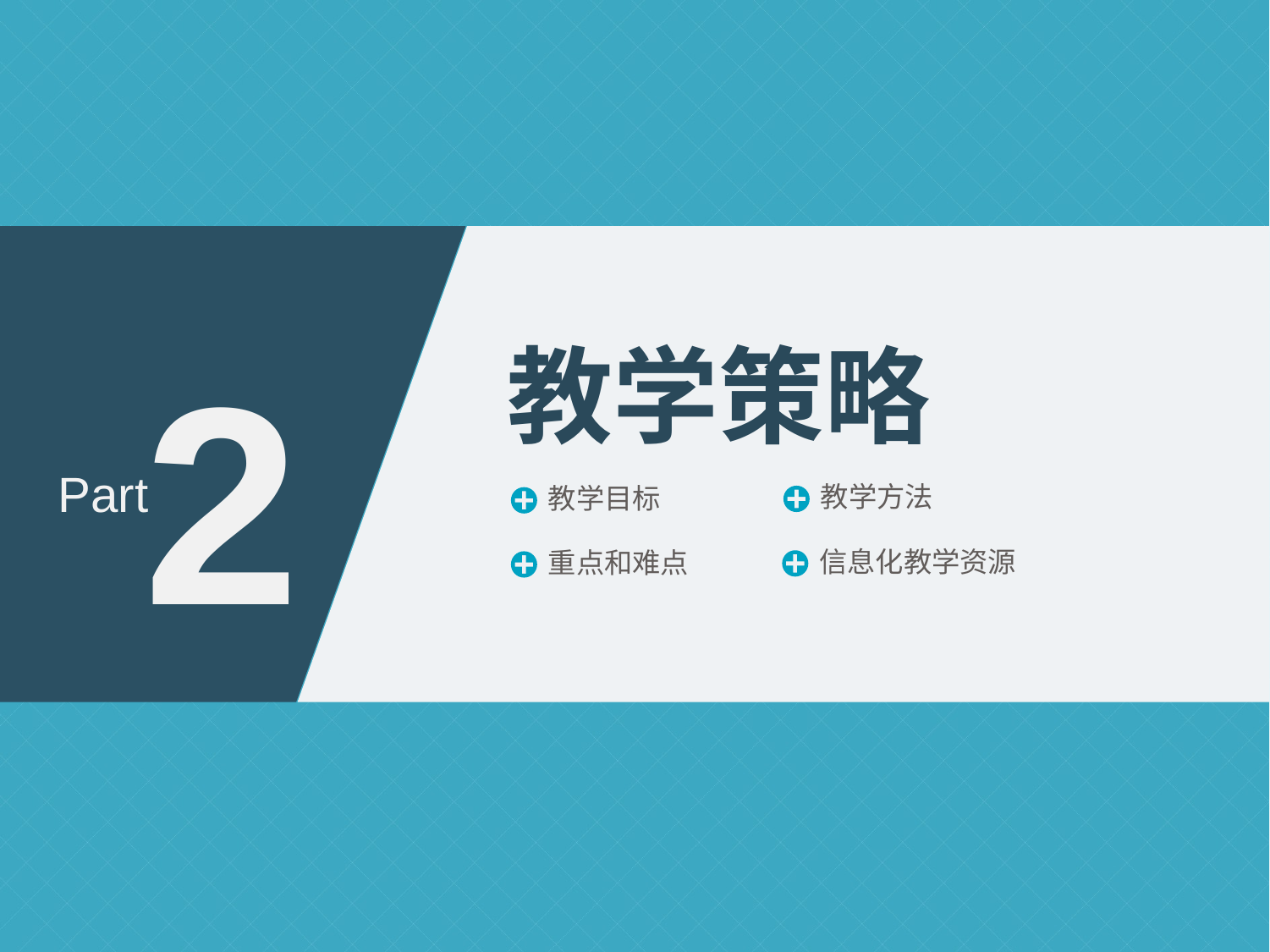

2
教学策略
Part
教学方法
教学目标

信息化教学资源
重点和难点